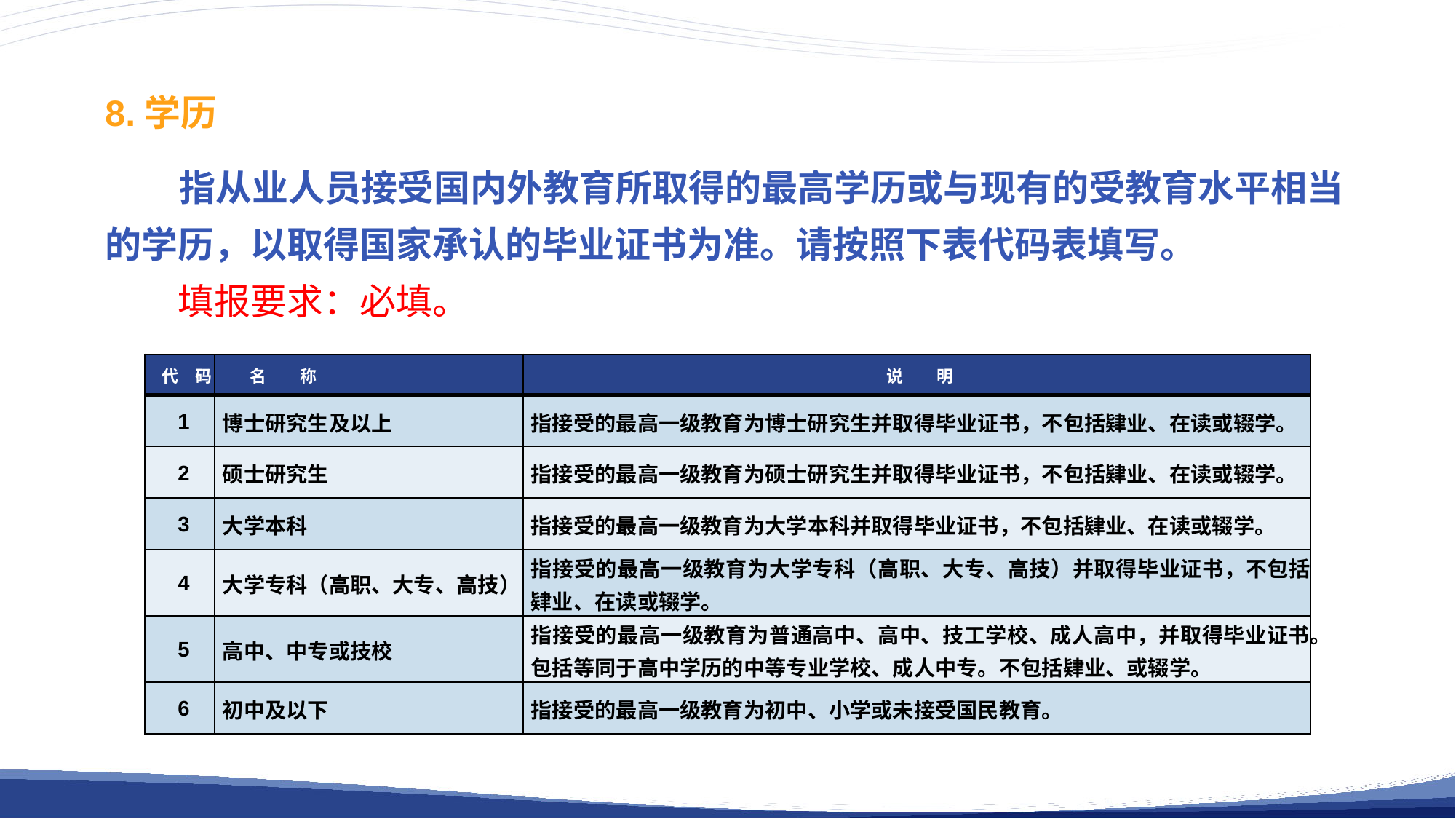

8.学历
        指从业人员接受国内外教育所取得的最高学历或与现有的受教育水平相当的学历，以取得国家承认的毕业证书为准。请按照下表代码表填写。
填报要求：必填。
| 代　码 | 名　　称 | 说　　明 |
| --- | --- | --- |
| 1 | 博士研究生及以上 | 指接受的最高一级教育为博士研究生并取得毕业证书，不包括肄业、在读或辍学。 |
| 2 | 硕士研究生 | 指接受的最高一级教育为硕士研究生并取得毕业证书，不包括肄业、在读或辍学。 |
| 3 | 大学本科 | 指接受的最高一级教育为大学本科并取得毕业证书，不包括肄业、在读或辍学。 |
| 4 | 大学专科（高职、大专、高技） | 指接受的最高一级教育为大学专科（高职、大专、高技）并取得毕业证书，不包括肄业、在读或辍学。 |
| 5 | 高中、中专或技校 | 指接受的最高一级教育为普通高中、高中、技工学校、成人高中，并取得毕业证书。包括等同于高中学历的中等专业学校、成人中专。不包括肄业、或辍学。 |
| 6 | 初中及以下 | 指接受的最高一级教育为初中、小学或未接受国民教育。 |